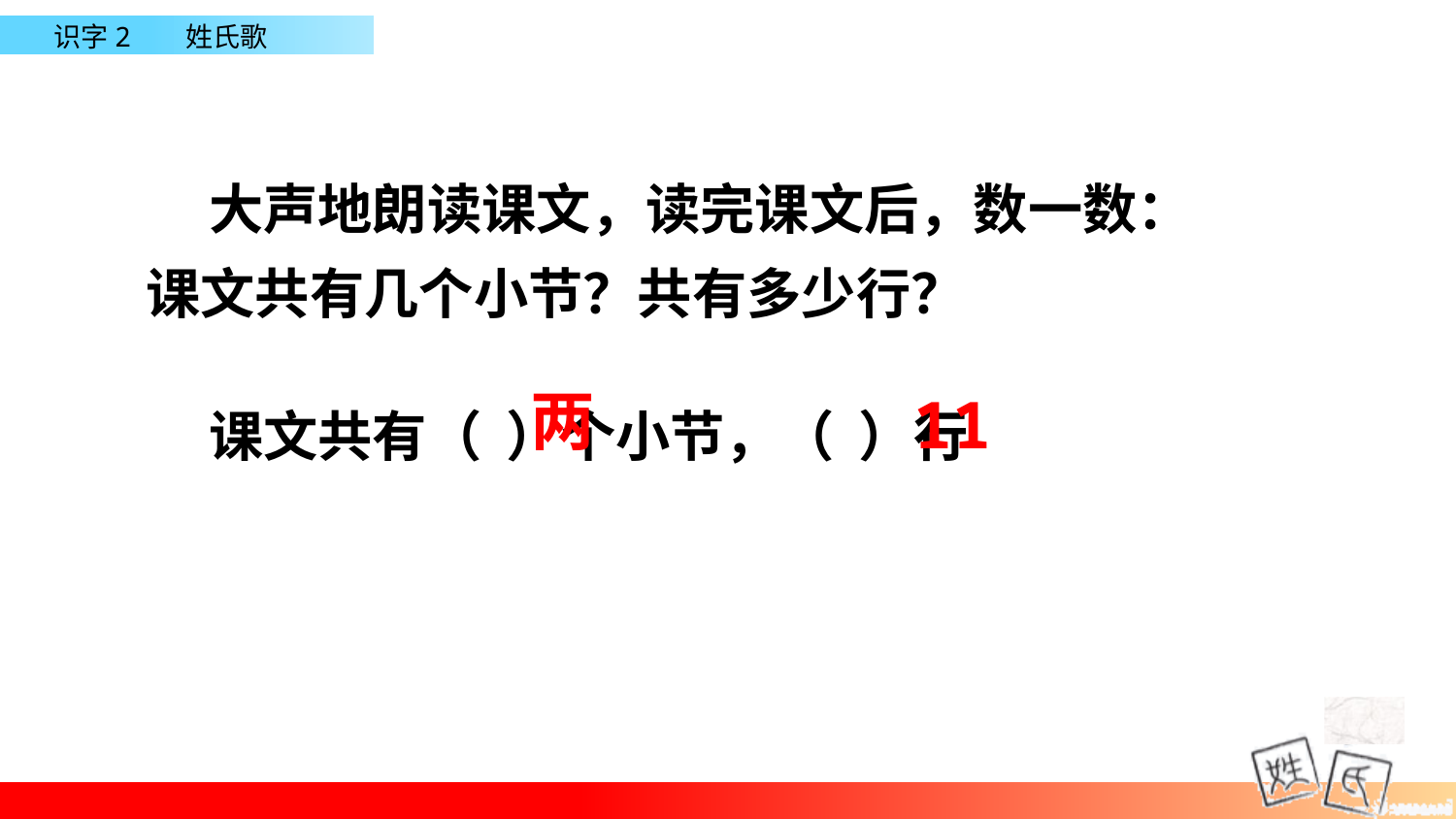

大声地朗读课文，读完课文后，数一数：
课文共有几个小节？共有多少行？
两
    课文共有（  ）个小节，（  ）行
11